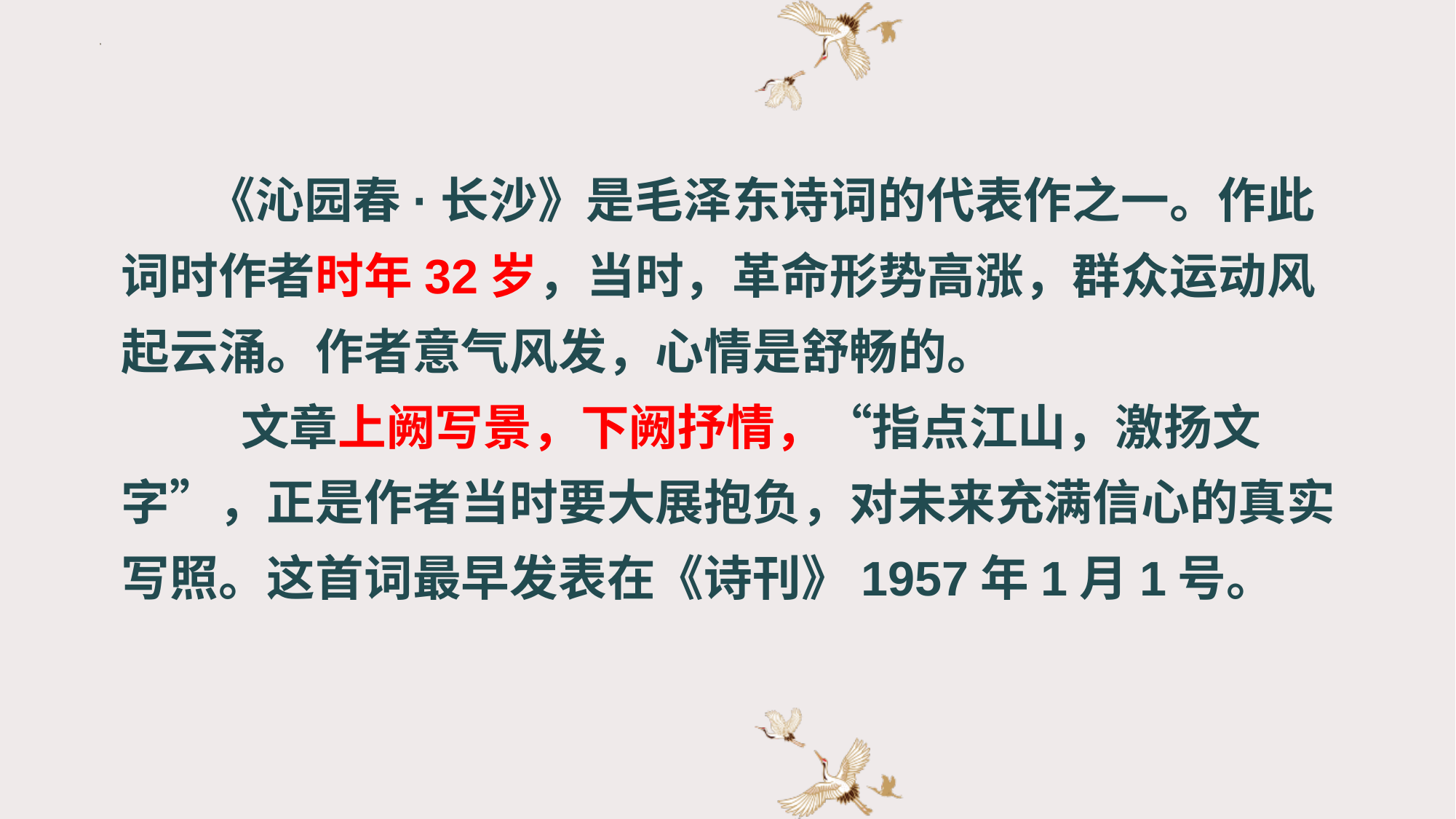

《沁园春·长沙》是毛泽东诗词的代表作之一。作此词时作者时年32岁，当时，革命形势高涨，群众运动风起云涌。作者意气风发，心情是舒畅的。
  文章上阙写景，下阙抒情，“指点江山，激扬文字”，正是作者当时要大展抱负，对未来充满信心的真实写照。这首词最早发表在《诗刊》1957年1月1号。